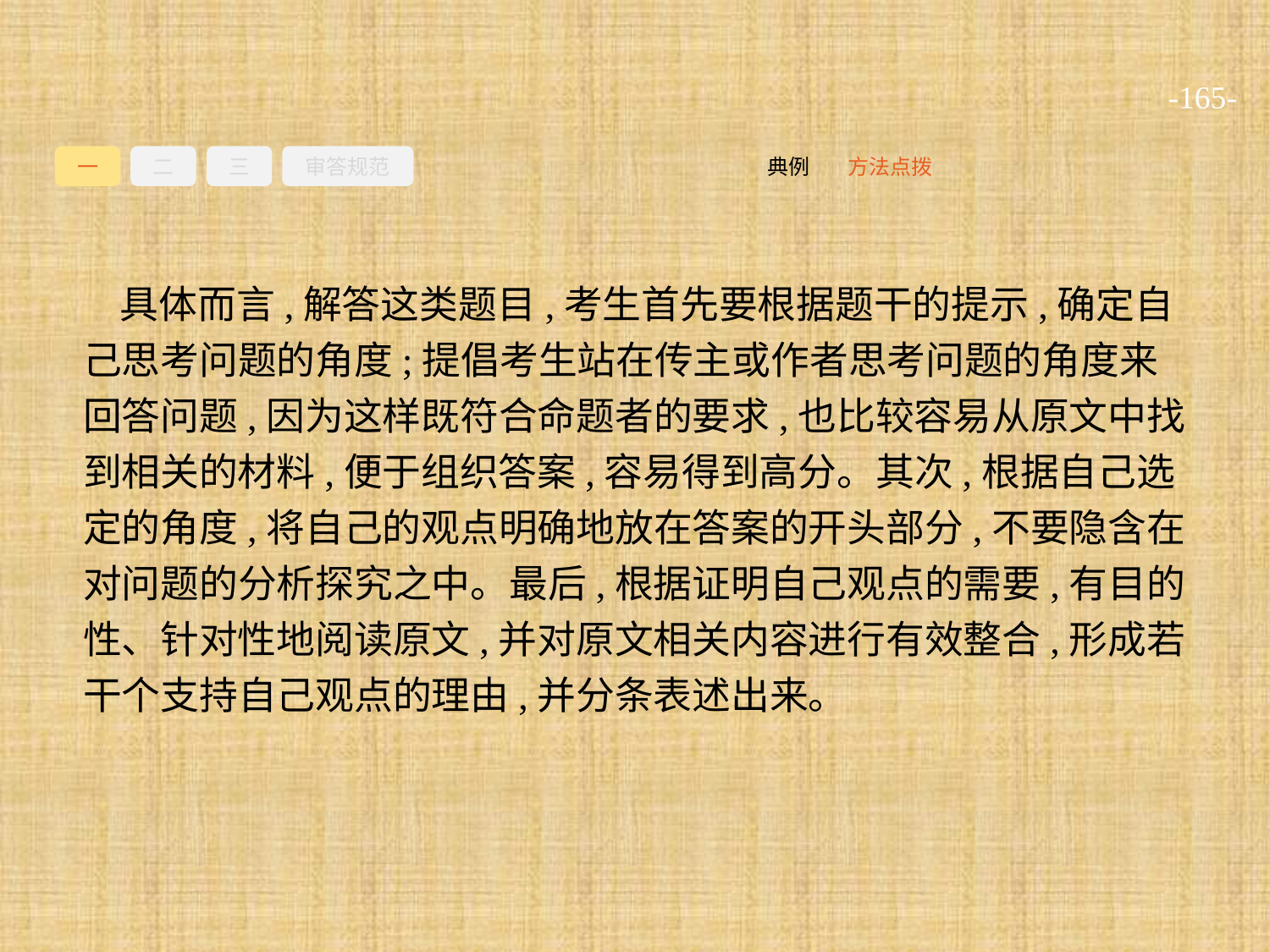

-165-
一
二
三
审答规范
方法点拨
典例
具体而言,解答这类题目,考生首先要根据题干的提示,确定自己思考问题的角度;提倡考生站在传主或作者思考问题的角度来回答问题,因为这样既符合命题者的要求,也比较容易从原文中找到相关的材料,便于组织答案,容易得到高分。其次,根据自己选定的角度,将自己的观点明确地放在答案的开头部分,不要隐含在对问题的分析探究之中。最后,根据证明自己观点的需要,有目的性、针对性地阅读原文,并对原文相关内容进行有效整合,形成若干个支持自己观点的理由,并分条表述出来。